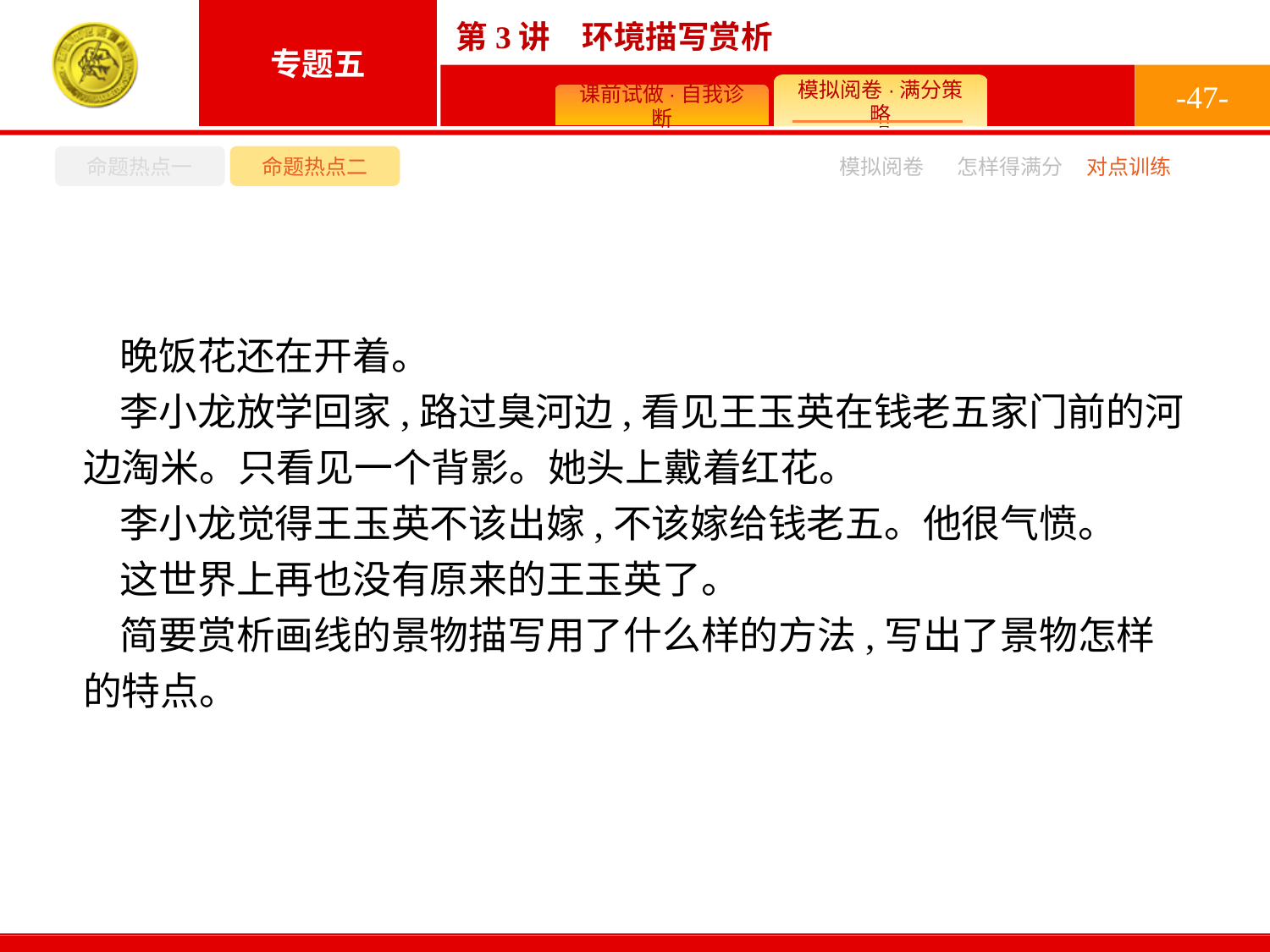

-47-
命题热点一
命题热点二
怎样得满分
模拟阅卷
对点训练
晚饭花还在开着。
李小龙放学回家,路过臭河边,看见王玉英在钱老五家门前的河边淘米。只看见一个背影。她头上戴着红花。
李小龙觉得王玉英不该出嫁,不该嫁给钱老五。他很气愤。
这世界上再也没有原来的王玉英了。
简要赏析画线的景物描写用了什么样的方法,写出了景物怎样的特点。